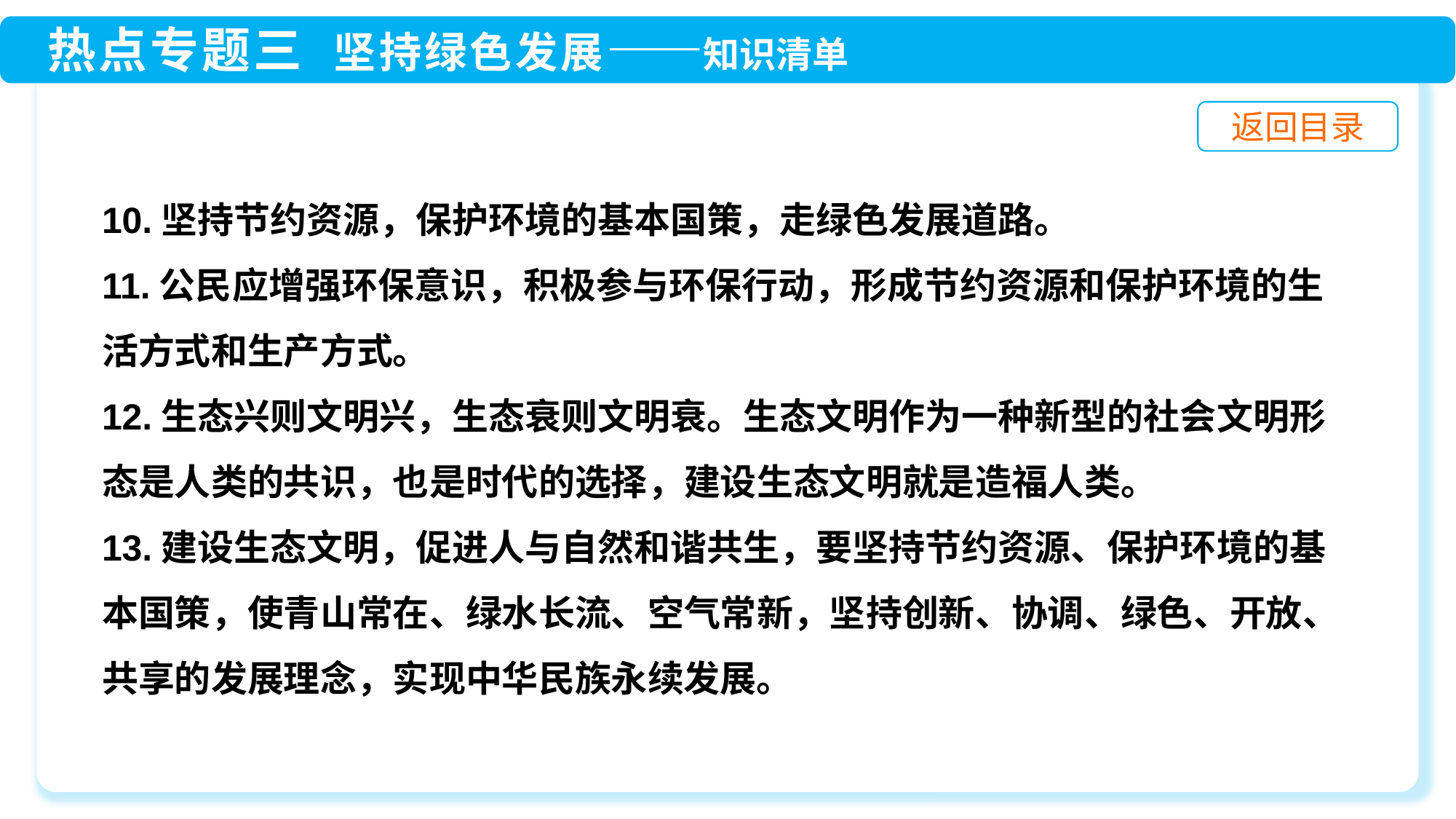

10.坚持节约资源，保护环境的基本国策，走绿色发展道路。
11.公民应增强环保意识，积极参与环保行动，形成节约资源和保护环境的生活方式和生产方式。
12.生态兴则文明兴，生态衰则文明衰。生态文明作为一种新型的社会文明形态是人类的共识，也是时代的选择，建设生态文明就是造福人类。
13.建设生态文明，促进人与自然和谐共生，要坚持节约资源、保护环境的基本国策，使青山常在、绿水长流、空气常新，坚持创新、协调、绿色、开放、共享的发展理念，实现中华民族永续发展。